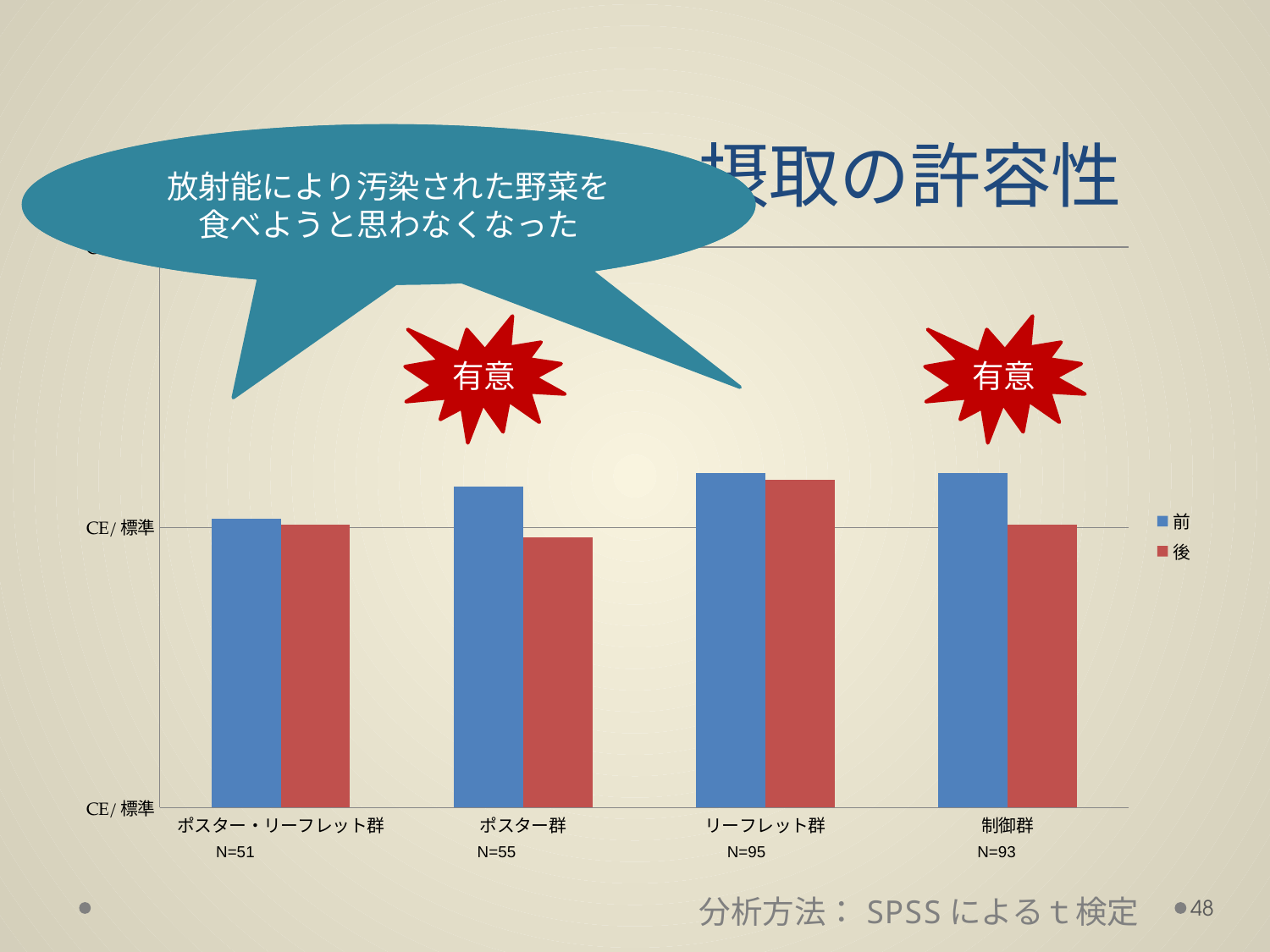

# 事前-事後比較　摂取の許容性

放射能により汚染された野菜を
食べようと思わなくなった

### Chart

| Category | 前 | 後 |
|---|---|---|
| ポスター・リーフレット群 | 3.06 | 3.02 |
| ポスター群 | 3.29 | 2.9299999999999997 |
| リーフレット群 | 3.3899999999999997 | 3.34 |
| 制御群 | 3.3899999999999997 | 3.02 |
有意
有意
N=51
N=55
N=95
N=93
48
分析方法：SPSSによるｔ検定